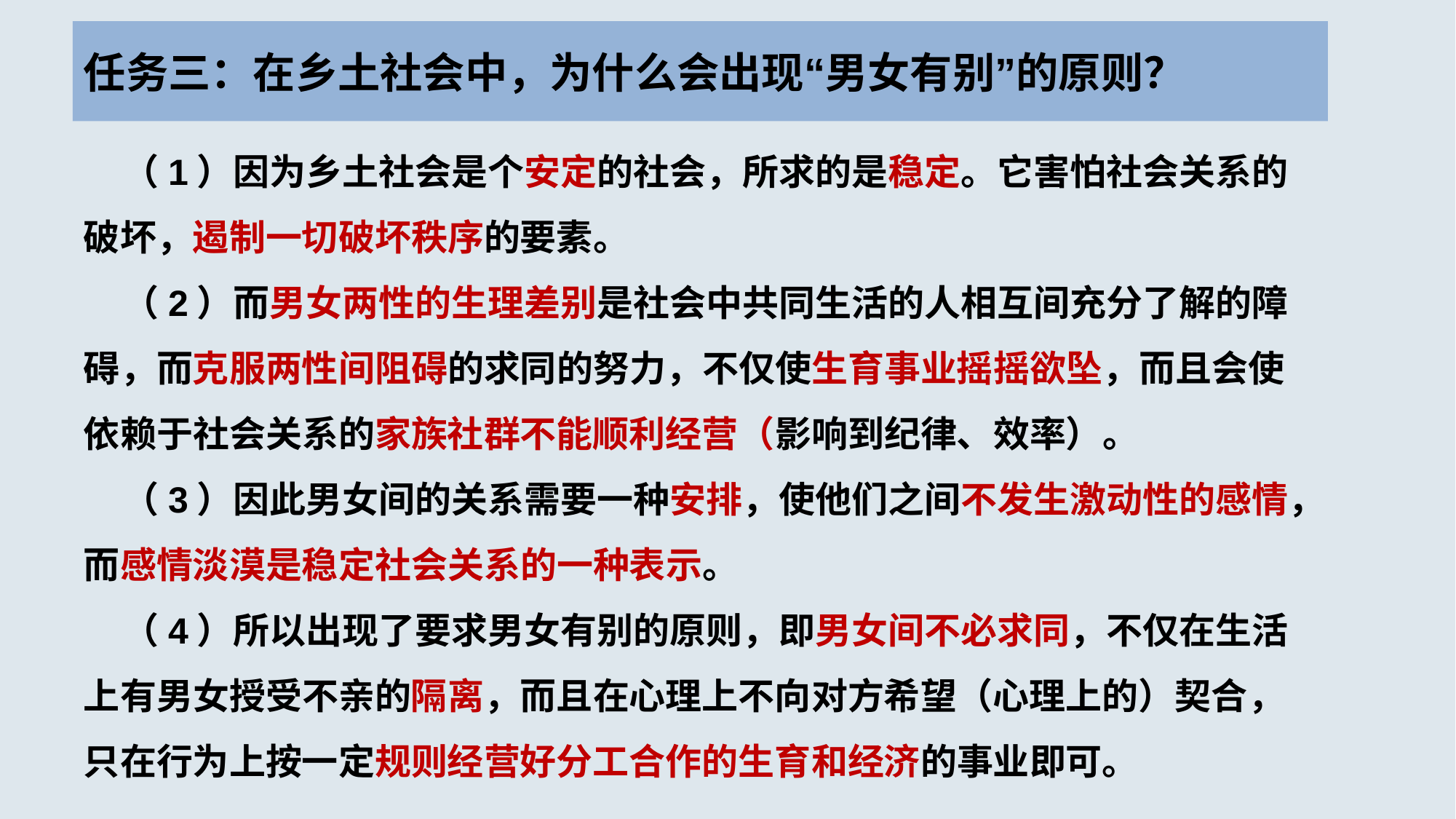

# 任务三：在乡土社会中，为什么会出现“男女有别”的原则？
   （1）因为乡土社会是个安定的社会，所求的是稳定。它害怕社会关系的破坏，遏制一切破坏秩序的要素。
   （2）而男女两性的生理差别是社会中共同生活的人相互间充分了解的障碍，而克服两性间阻碍的求同的努力，不仅使生育事业摇摇欲坠，而且会使依赖于社会关系的家族社群不能顺利经营（影响到纪律、效率）。
   （3）因此男女间的关系需要一种安排，使他们之间不发生激动性的感情，而感情淡漠是稳定社会关系的一种表示。
   （4）所以出现了要求男女有别的原则，即男女间不必求同，不仅在生活上有男女授受不亲的隔离，而且在心理上不向对方希望（心理上的）契合，只在行为上按一定规则经营好分工合作的生育和经济的事业即可。